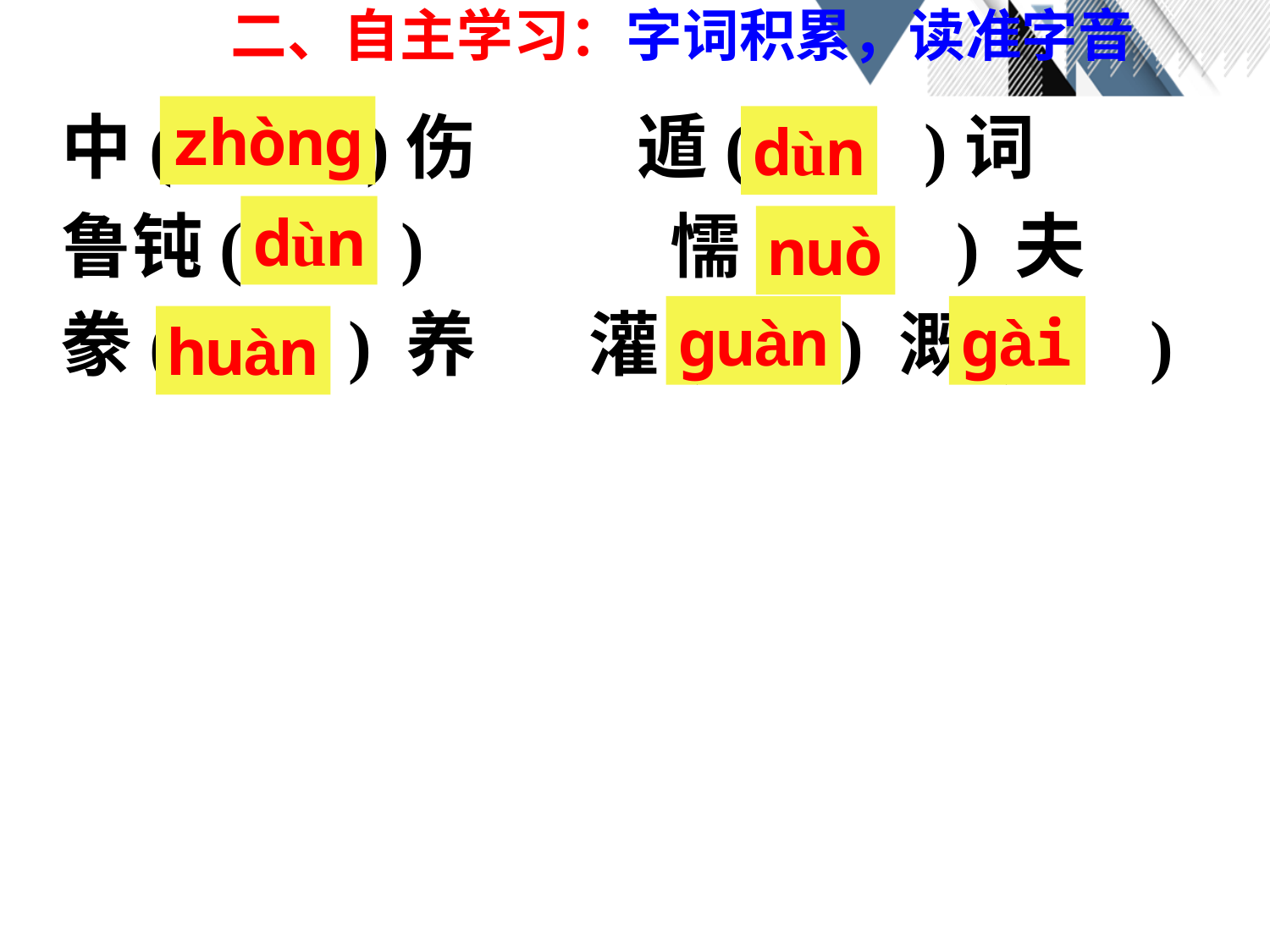

二、自主学习：字词积累，读准字音
  中(           )伤          遁(          )词
  鲁钝(         )             懦(          ) 夫
  豢(          ) 养       灌(        ) 溉(        )

zhòng
dùn
dùn
nuò
guàn
gài
huàn